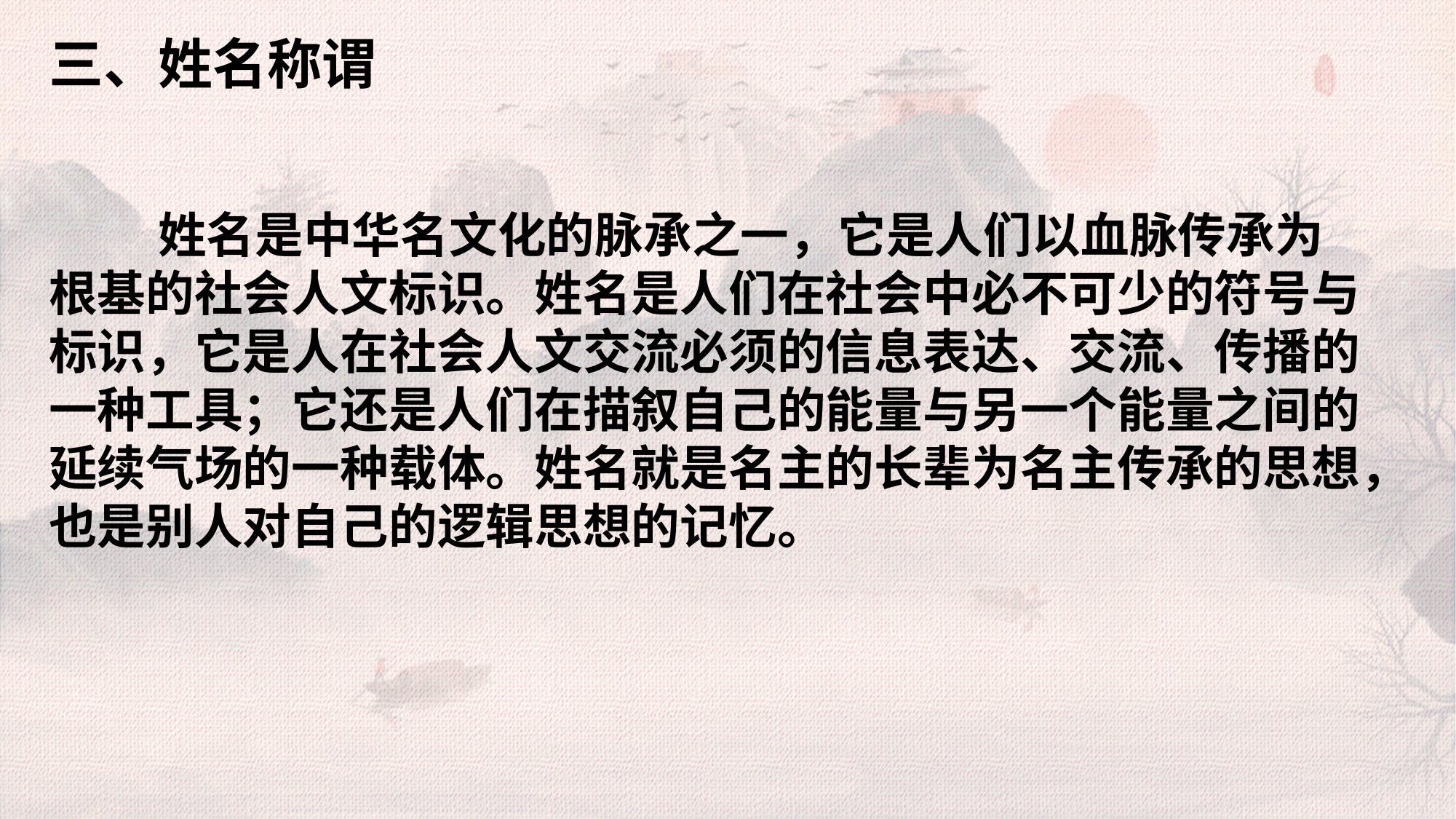

三、姓名称谓
姓名是中华名文化的脉承之一，它是人们以血脉传承为根基的社会人文标识。姓名是人们在社会中必不可少的符号与标识，它是人在社会人文交流必须的信息表达、交流、传播的一种工具；它还是人们在描叙自己的能量与另一个能量之间的延续气场的一种载体。姓名就是名主的长辈为名主传承的思想，也是别人对自己的逻辑思想的记忆。